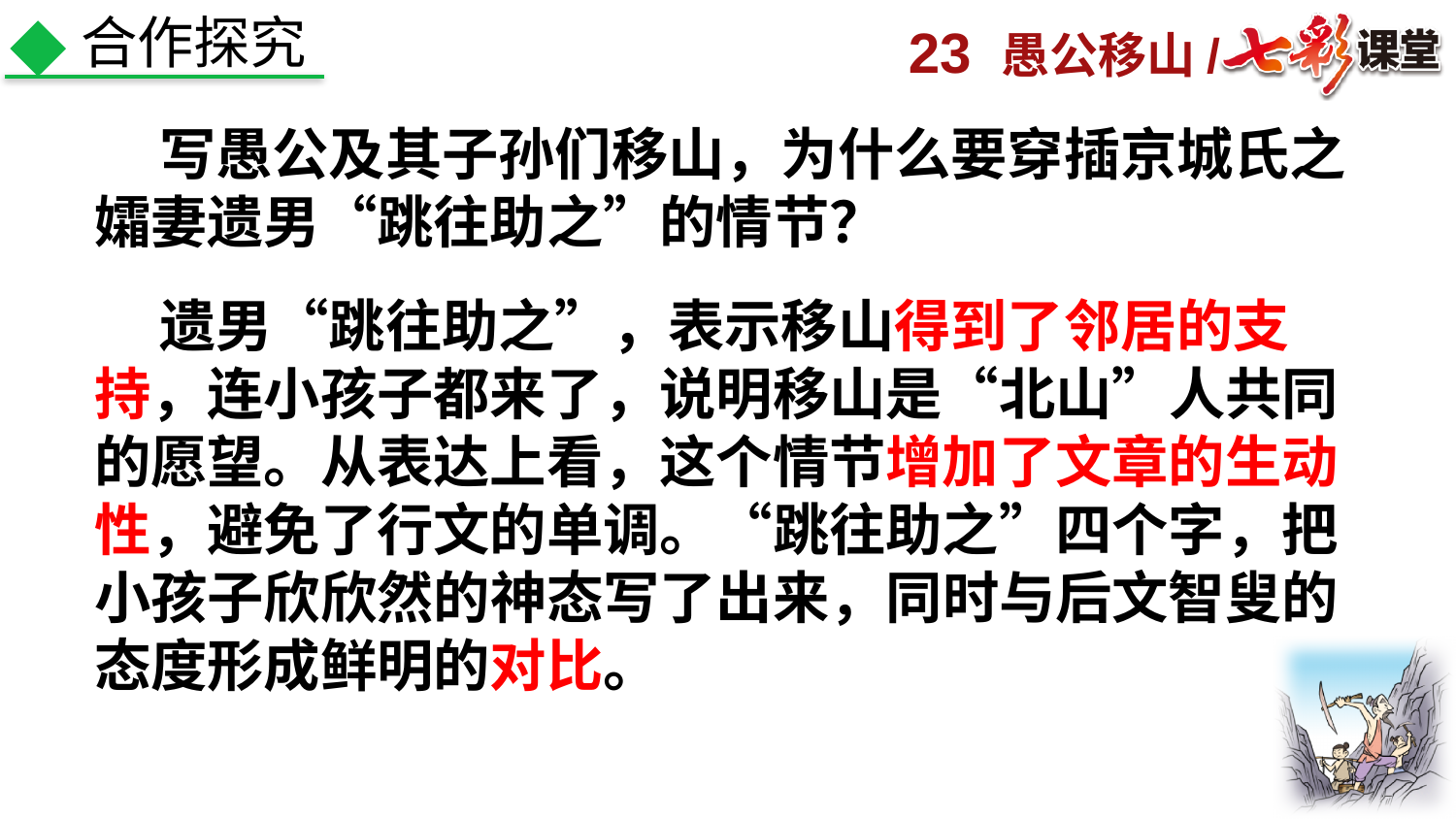

合作探究

    写愚公及其子孙们移山，为什么要穿插京城氏之孀妻遗男“跳往助之”的情节？
    遗男“跳往助之”，表示移山得到了邻居的支持，连小孩子都来了，说明移山是“北山”人共同的愿望。从表达上看，这个情节增加了文章的生动性，避免了行文的单调。“跳往助之”四个字，把小孩子欣欣然的神态写了出来，同时与后文智叟的态度形成鲜明的对比。